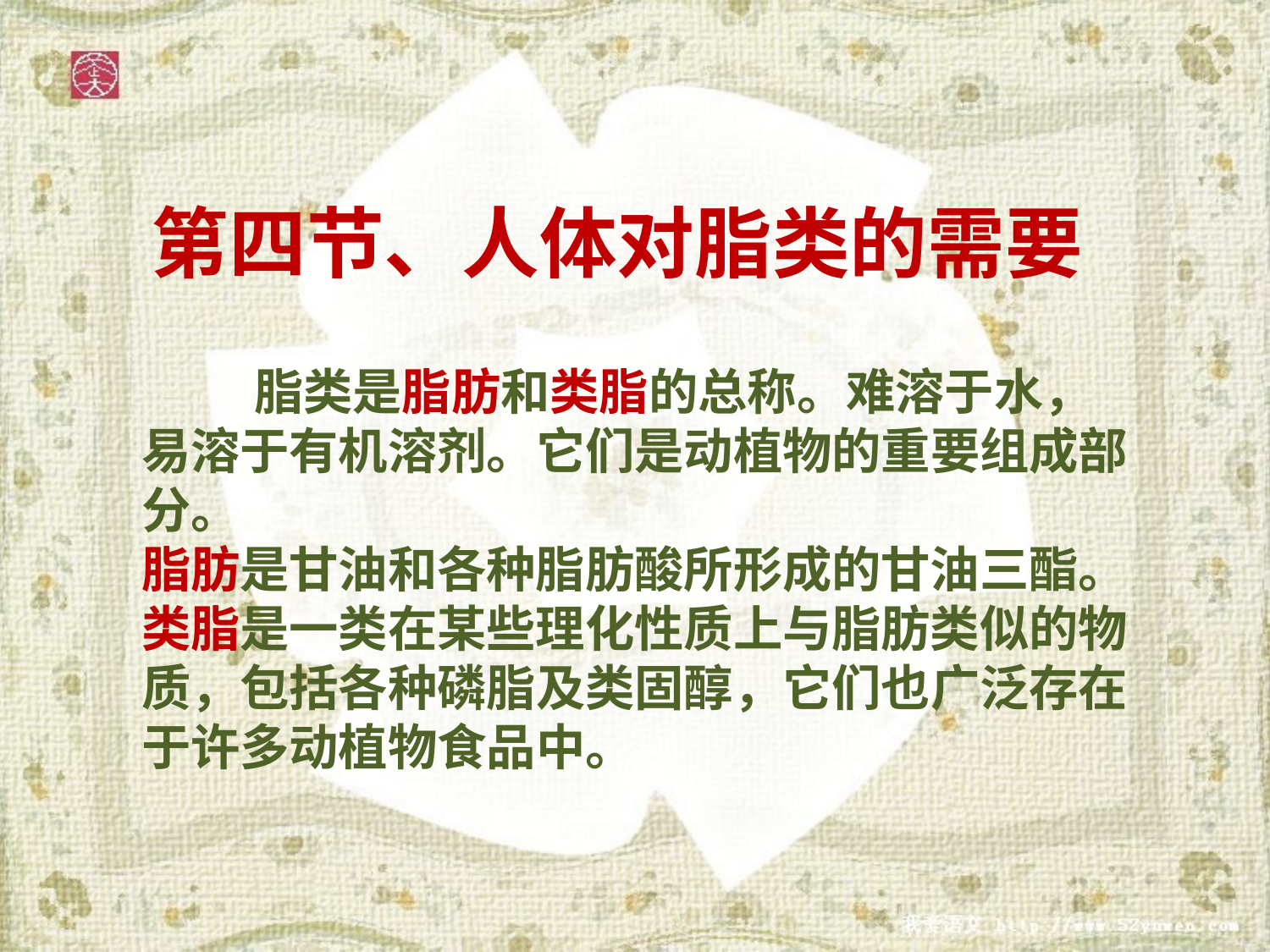

第四节、人体对脂类的需要
         脂类是脂肪和类脂的总称。难溶于水，易溶于有机溶剂。它们是动植物的重要组成部分。
脂肪是甘油和各种脂肪酸所形成的甘油三酯。
类脂是一类在某些理化性质上与脂肪类似的物质，包括各种磷脂及类固醇，它们也广泛存在于许多动植物食品中。